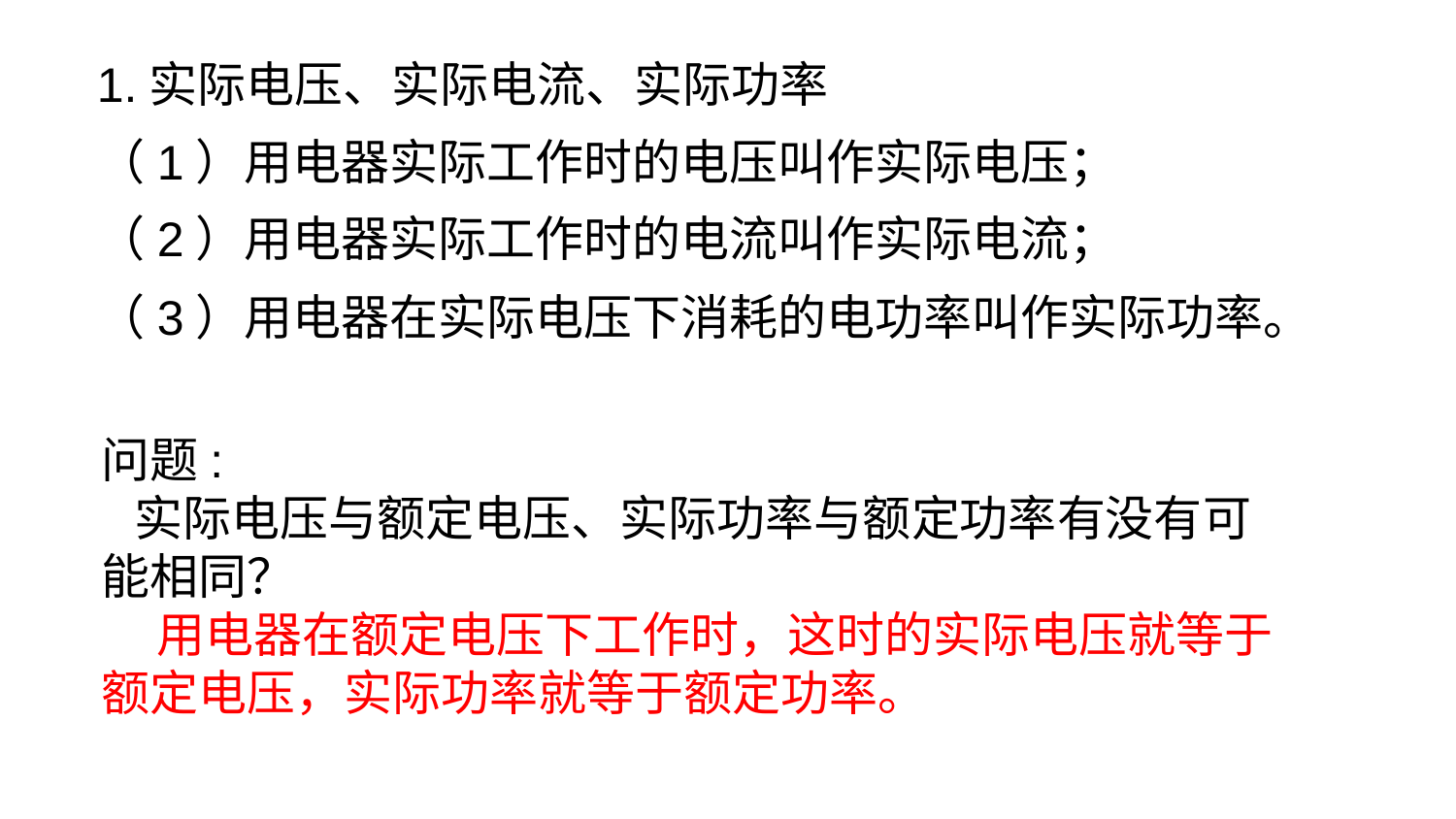

1.实际电压、实际电流、实际功率
（1）用电器实际工作时的电压叫作实际电压；
（2）用电器实际工作时的电流叫作实际电流；
（3）用电器在实际电压下消耗的电功率叫作实际功率。
问题:
  实际电压与额定电压、实际功率与额定功率有没有可
能相同？
    用电器在额定电压下工作时，这时的实际电压就等于
额定电压，实际功率就等于额定功率。